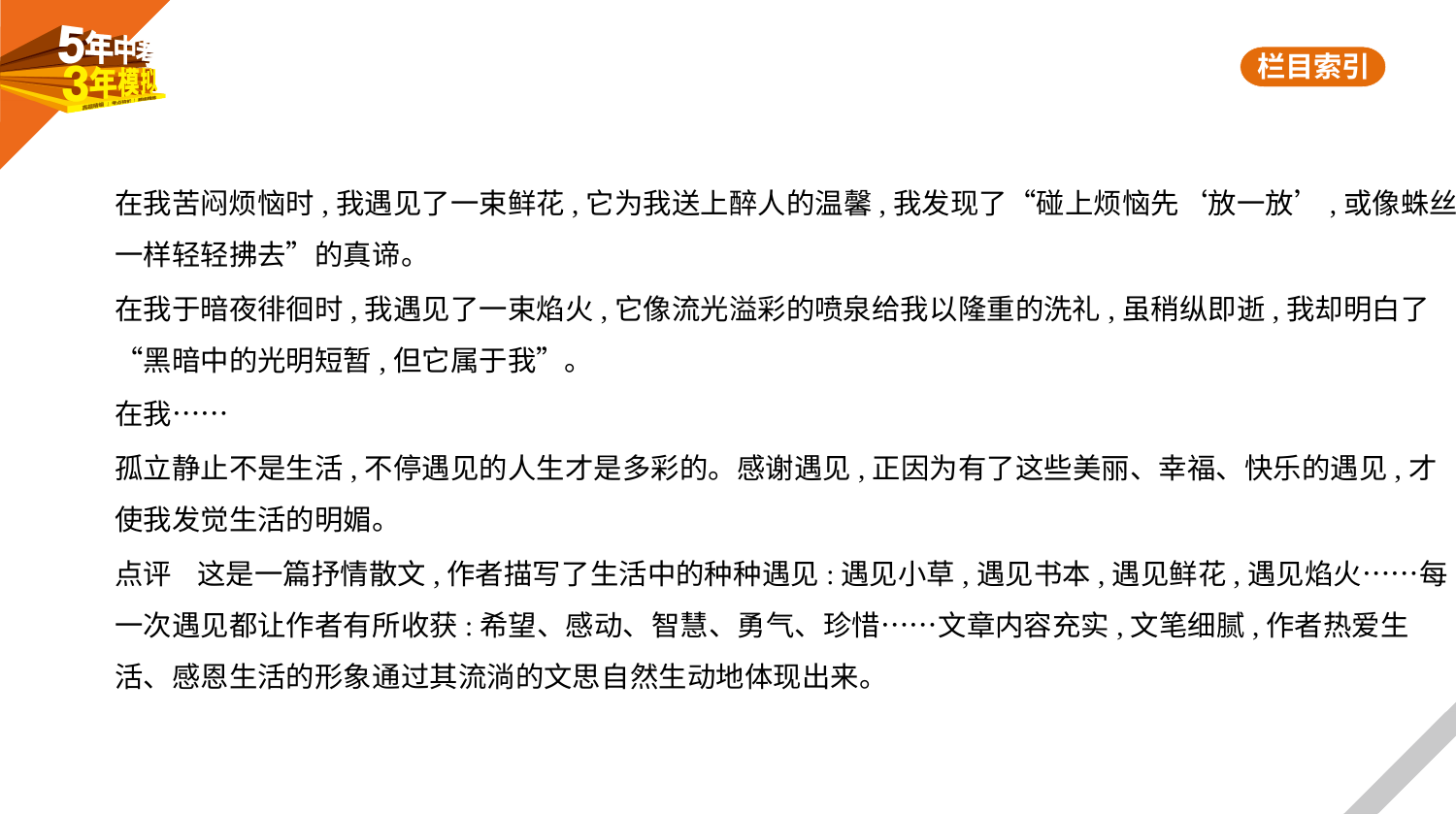

在我苦闷烦恼时,我遇见了一束鲜花,它为我送上醉人的温馨,我发现了“碰上烦恼先‘放一放’,或像蛛丝
一样轻轻拂去”的真谛。
在我于暗夜徘徊时,我遇见了一束焰火,它像流光溢彩的喷泉给我以隆重的洗礼,虽稍纵即逝,我却明白了
“黑暗中的光明短暂,但它属于我”。
在我……
孤立静止不是生活,不停遇见的人生才是多彩的。感谢遇见,正因为有了这些美丽、幸福、快乐的遇见,才
使我发觉生活的明媚。
点评    这是一篇抒情散文,作者描写了生活中的种种遇见:遇见小草,遇见书本,遇见鲜花,遇见焰火……每
一次遇见都让作者有所收获:希望、感动、智慧、勇气、珍惜……文章内容充实,文笔细腻,作者热爱生
活、感恩生活的形象通过其流淌的文思自然生动地体现出来。